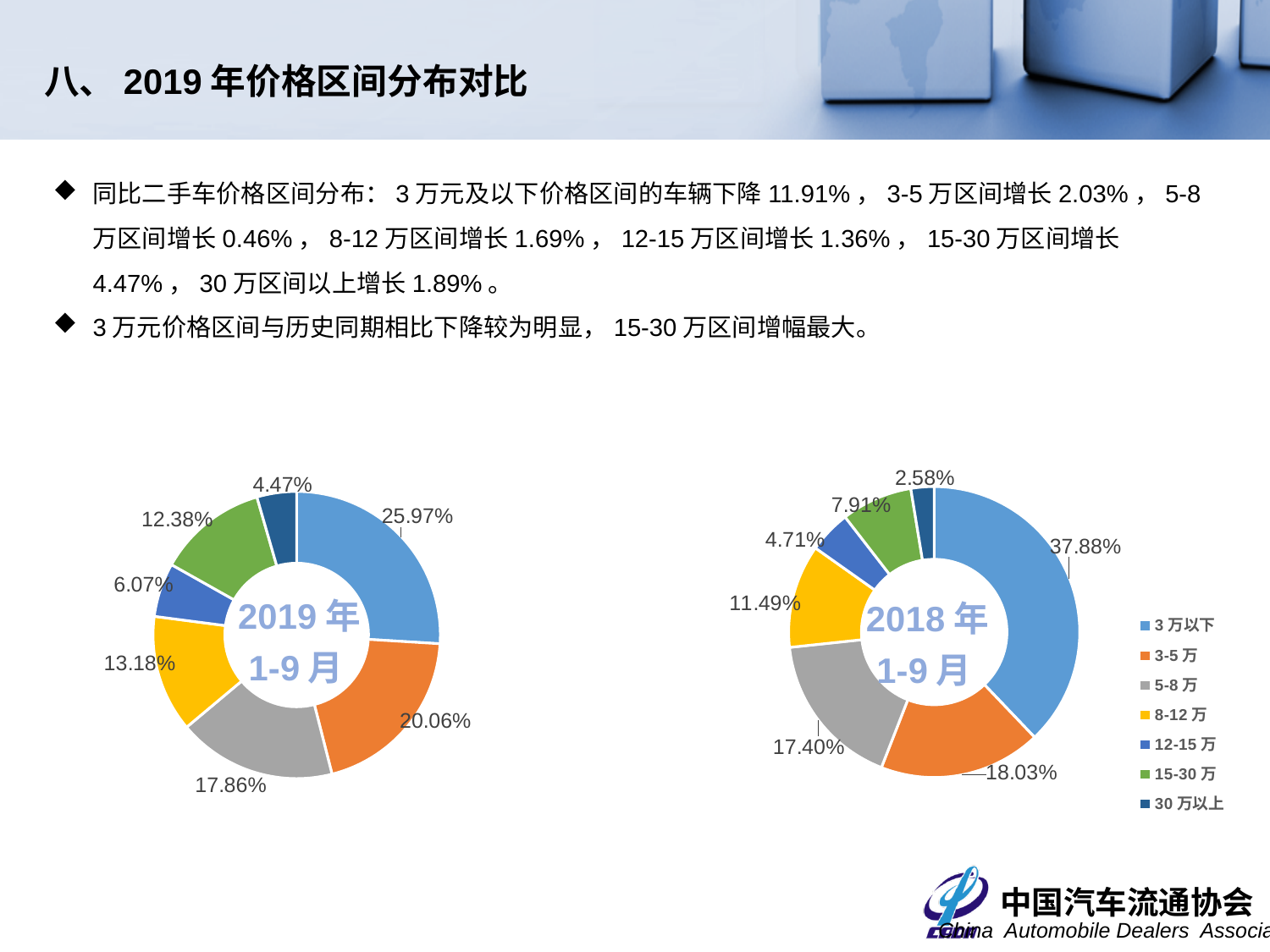

八、2019年价格区间分布对比
同比二手车价格区间分布：3万元及以下价格区间的车辆下降11.91%，3-5万区间增长2.03%，5-8万区间增长0.46%，8-12万区间增长1.69%，12-15万区间增长1.36%，15-30万区间增长4.47%，30万区间以上增长1.89%。
3万元价格区间与历史同期相比下降较为明显，15-30万区间增幅最大。

### Chart

| Category | 2018年1-8月 |
|---|---|
| 3万以下 | 0.3788 |
| 3-5万 | 0.1803 |
| 5-8万 | 0.174 |
| 8-12万 | 0.1149 |
| 12-15万 | 0.0471 |
| 15-30万 | 0.0791 |
| 30万以上 | 0.0258 |

### Chart

| Category |  |
|---|---|
| 3万以下 | 0.2597491286032813 |
| 3-5万 | 0.2006282409473293 |
| 5-8万 | 0.17858924956201186 |
| 8-12万 | 0.13178771698822433 |
| 12-15万 | 0.060732889153647926 |
| 15-30万 | 0.12384421324435085 |
| 30万以上 | 0.04466856150115441 |